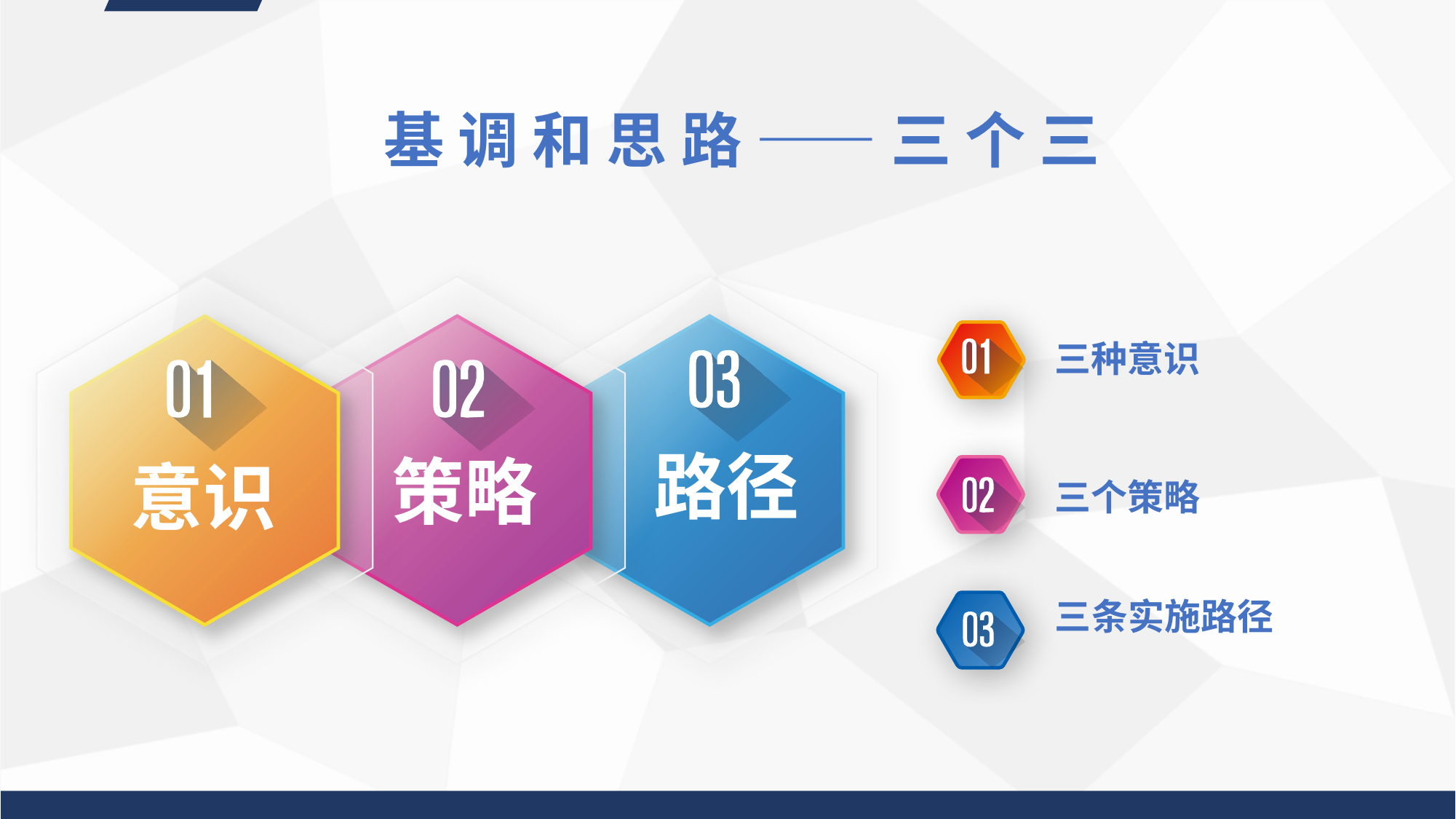

基 调 和 思 路 —— 三 个 三

三种意识

路径
策略
意识

三个策略
三条实施路径